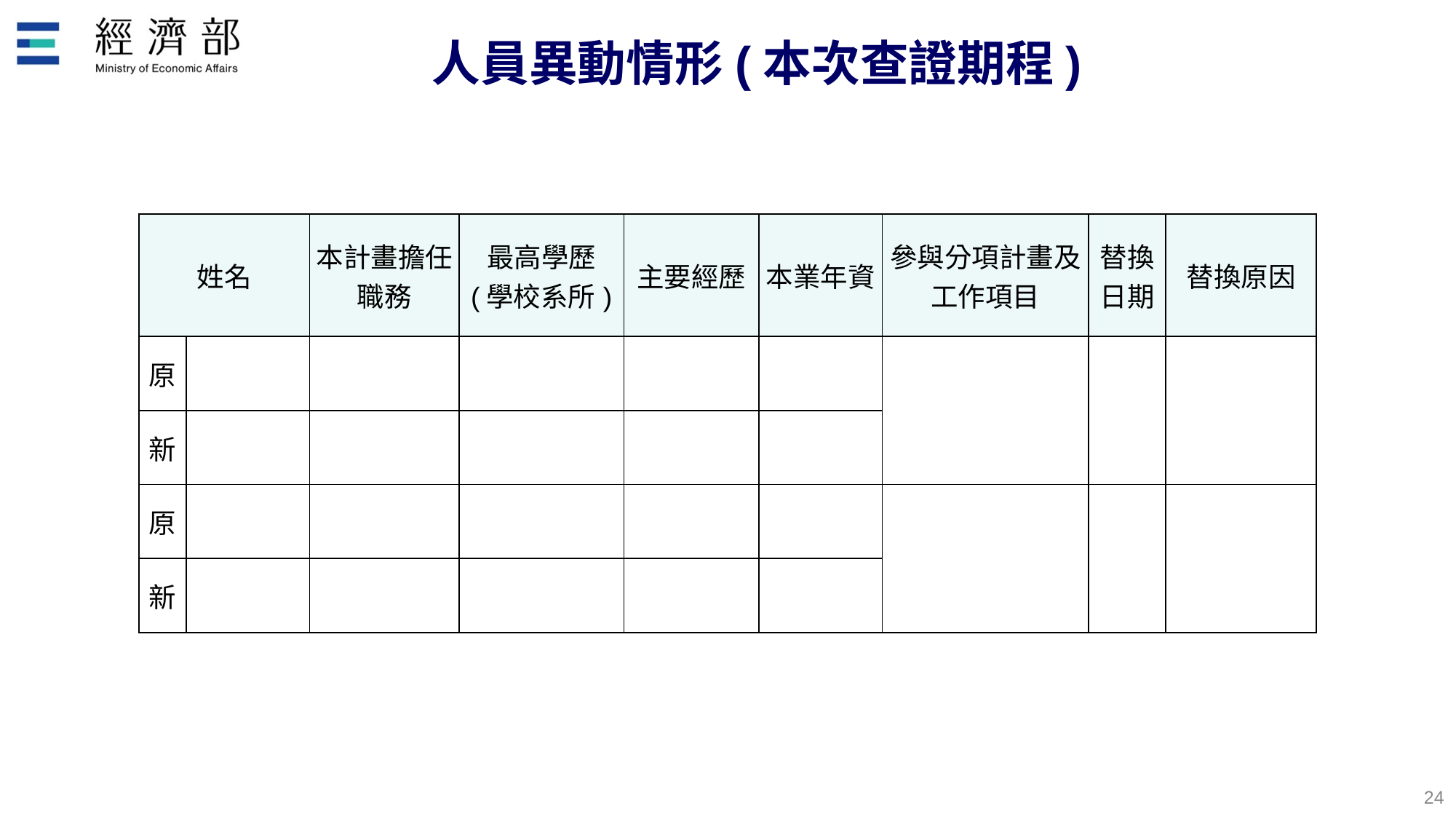

# 人員異動情形(本次查證期程)
| 姓名 |  | 本計畫擔任職務 | 最高學歷 (學校系所) | 主要經歷 | 本業年資 | 參與分項計畫及工作項目 | 替換日期 | 替換原因 |
| --- | --- | --- | --- | --- | --- | --- | --- | --- |
| 原 |  |  |  |  |  |  |  |  |
| 新 |  |  |  |  |  |  |  |  |
| 原 |  |  |  |  |  |  |  |  |
| 新 |  |  |  |  |  |  |  |  |
24